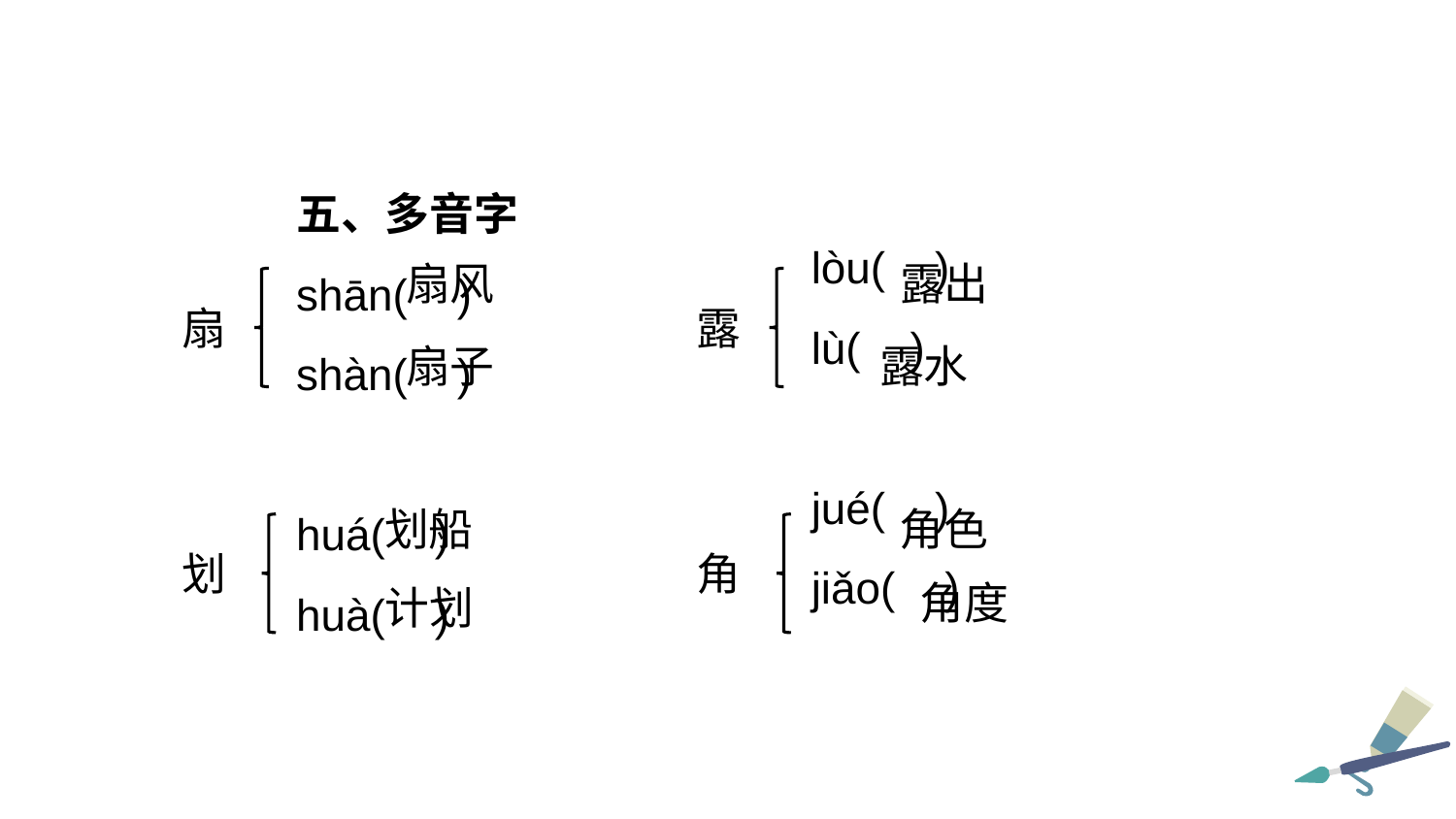

五、多音字
shān(    )
shàn(    )

huá(    )
huà(    )

lòu(    )
lù(    )

jué(    )
jiǎo(    )
扇风
露出

扇
露
扇子
露水
角色
划船

划
角
角度
计划